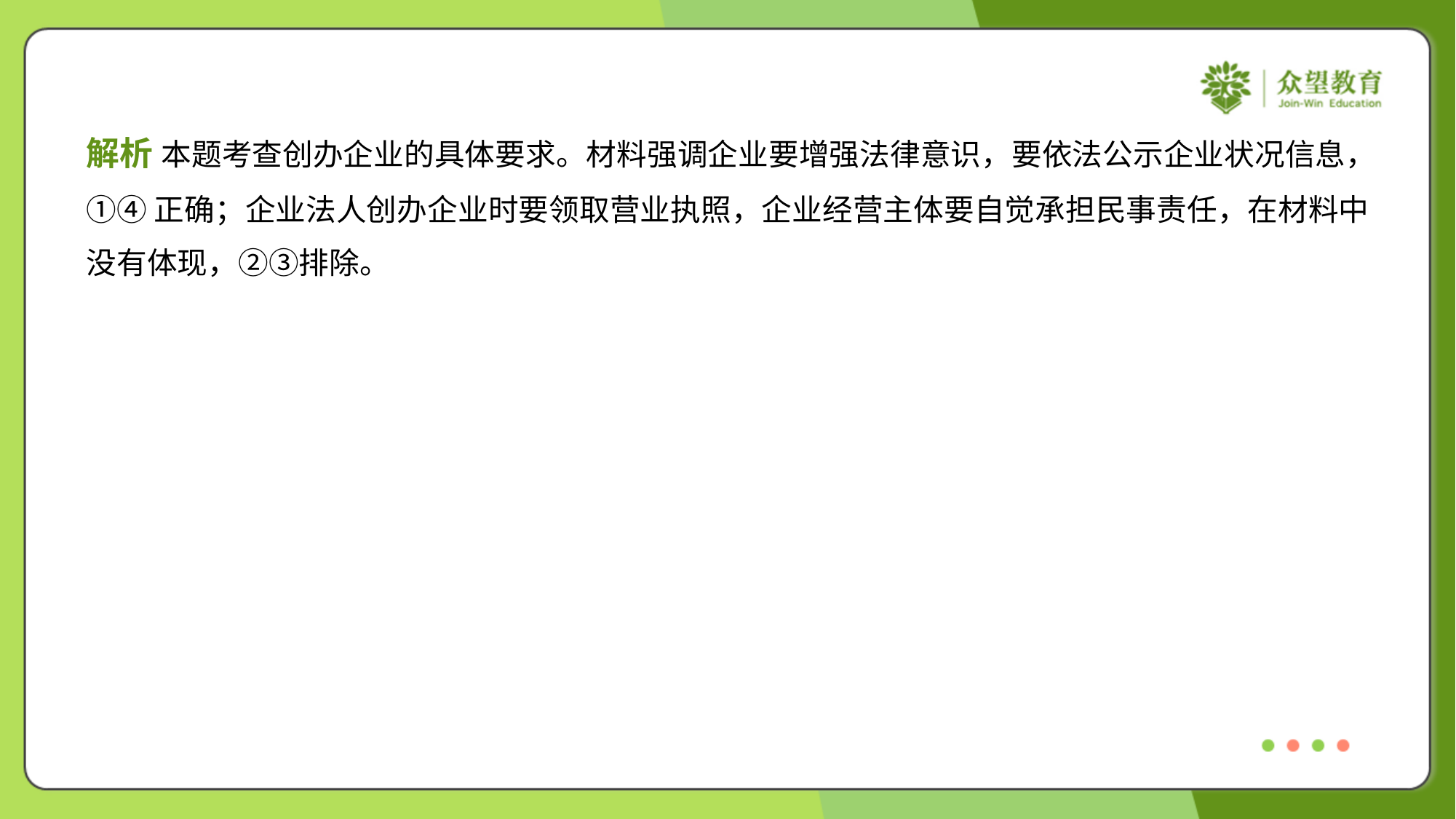

解析 本题考查创办企业的具体要求。材料强调企业要增强法律意识，要依法公示企业状况信息，
①④正确；企业法人创办企业时要领取营业执照，企业经营主体要自觉承担民事责任，在材料中
没有体现，②③排除。